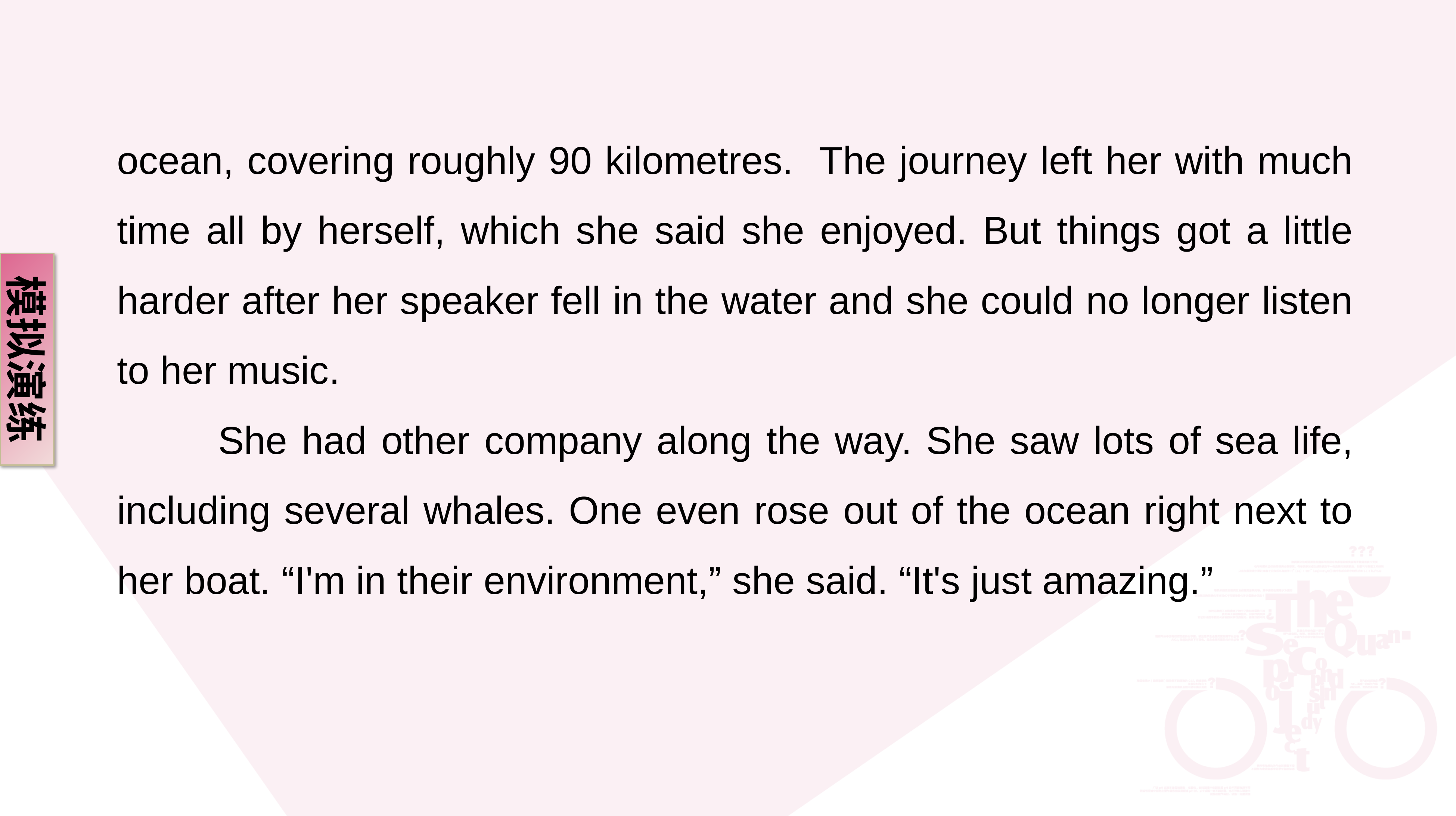

ocean, covering roughly 90 kilometres.  The journey left her with much time all by herself, which she said she enjoyed. But things got a little harder after her speaker fell in the water and she could no longer listen to her music.
       She had other company along the way. She saw lots of sea life, including several whales. One even rose out of the ocean right next to her boat. “I'm in their environment,” she said. “It's just amazing.”

模拟演练